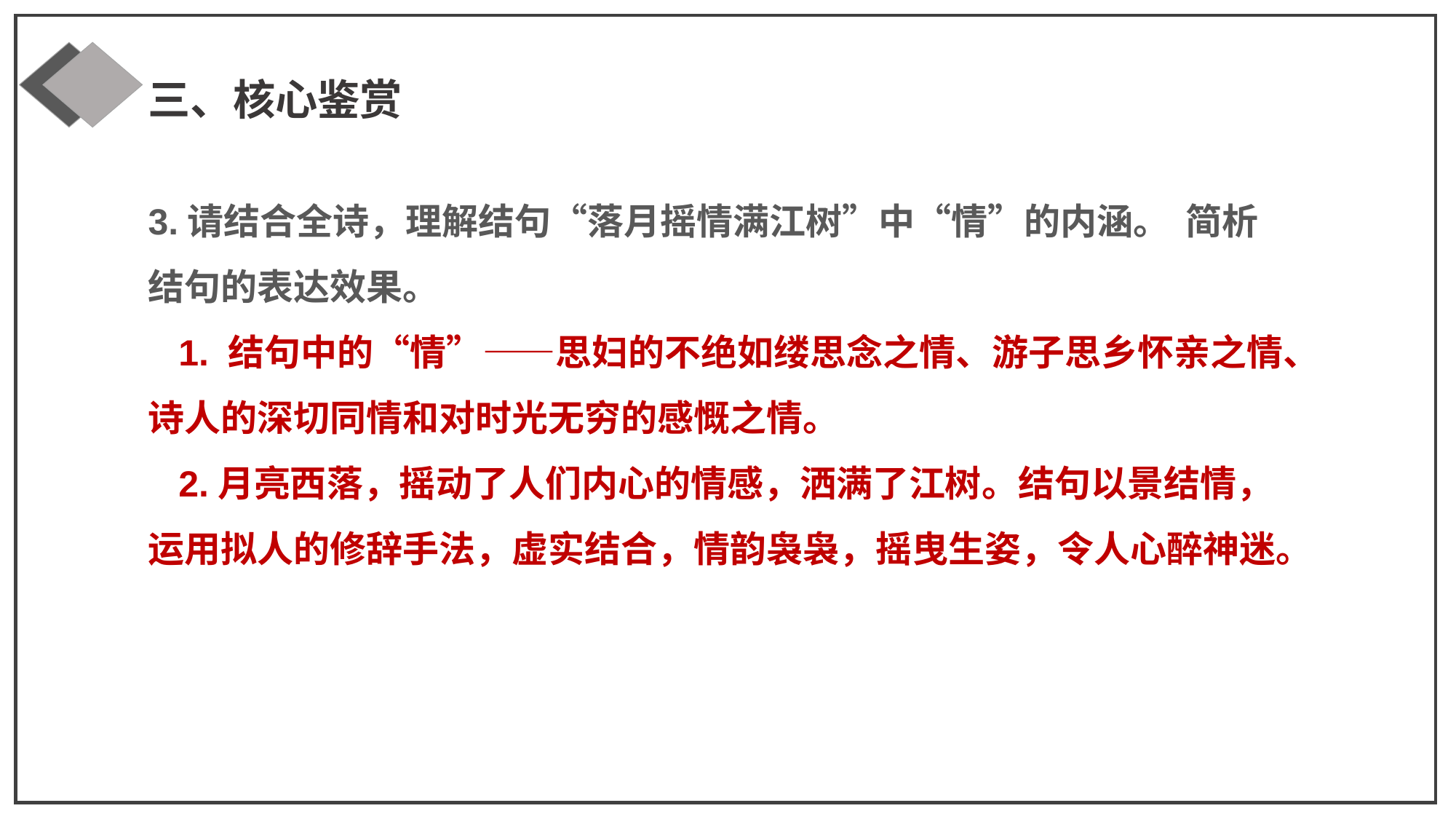

三、核心鉴赏
3.请结合全诗，理解结句“落月摇情满江树”中“情”的内涵。  简析结句的表达效果。
   1. 结句中的“情”——思妇的不绝如缕思念之情、游子思乡怀亲之情、诗人的深切同情和对时光无穷的感慨之情。
   2.月亮西落，摇动了人们内心的情感，洒满了江树。结句以景结情，运用拟人的修辞手法，虚实结合，情韵袅袅，摇曳生姿，令人心醉神迷。